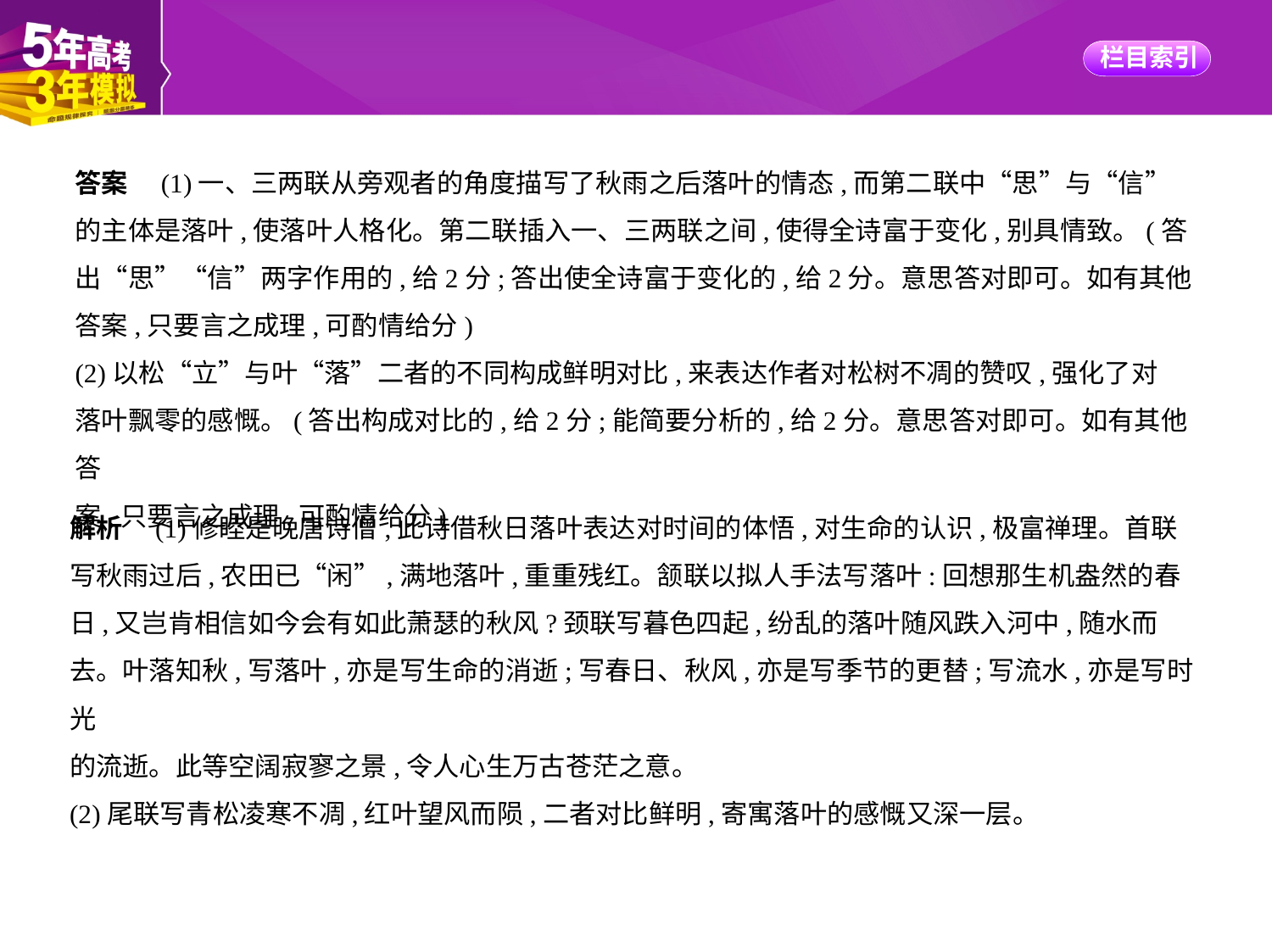

答案　(1)一、三两联从旁观者的角度描写了秋雨之后落叶的情态,而第二联中“思”与“信”
的主体是落叶,使落叶人格化。第二联插入一、三两联之间,使得全诗富于变化,别具情致。(答
出“思”“信”两字作用的,给2分;答出使全诗富于变化的,给2分。意思答对即可。如有其他
答案,只要言之成理,可酌情给分)
(2)以松“立”与叶“落”二者的不同构成鲜明对比,来表达作者对松树不凋的赞叹,强化了对
落叶飘零的感慨。(答出构成对比的,给2分;能简要分析的,给2分。意思答对即可。如有其他答
案,只要言之成理,可酌情给分)
解析　(1)修睦是晚唐诗僧,此诗借秋日落叶表达对时间的体悟,对生命的认识,极富禅理。首联
写秋雨过后,农田已“闲”,满地落叶,重重残红。颔联以拟人手法写落叶:回想那生机盎然的春
日,又岂肯相信如今会有如此萧瑟的秋风?颈联写暮色四起,纷乱的落叶随风跌入河中,随水而
去。叶落知秋,写落叶,亦是写生命的消逝;写春日、秋风,亦是写季节的更替;写流水,亦是写时光
的流逝。此等空阔寂寥之景,令人心生万古苍茫之意。
(2)尾联写青松凌寒不凋,红叶望风而陨,二者对比鲜明,寄寓落叶的感慨又深一层。